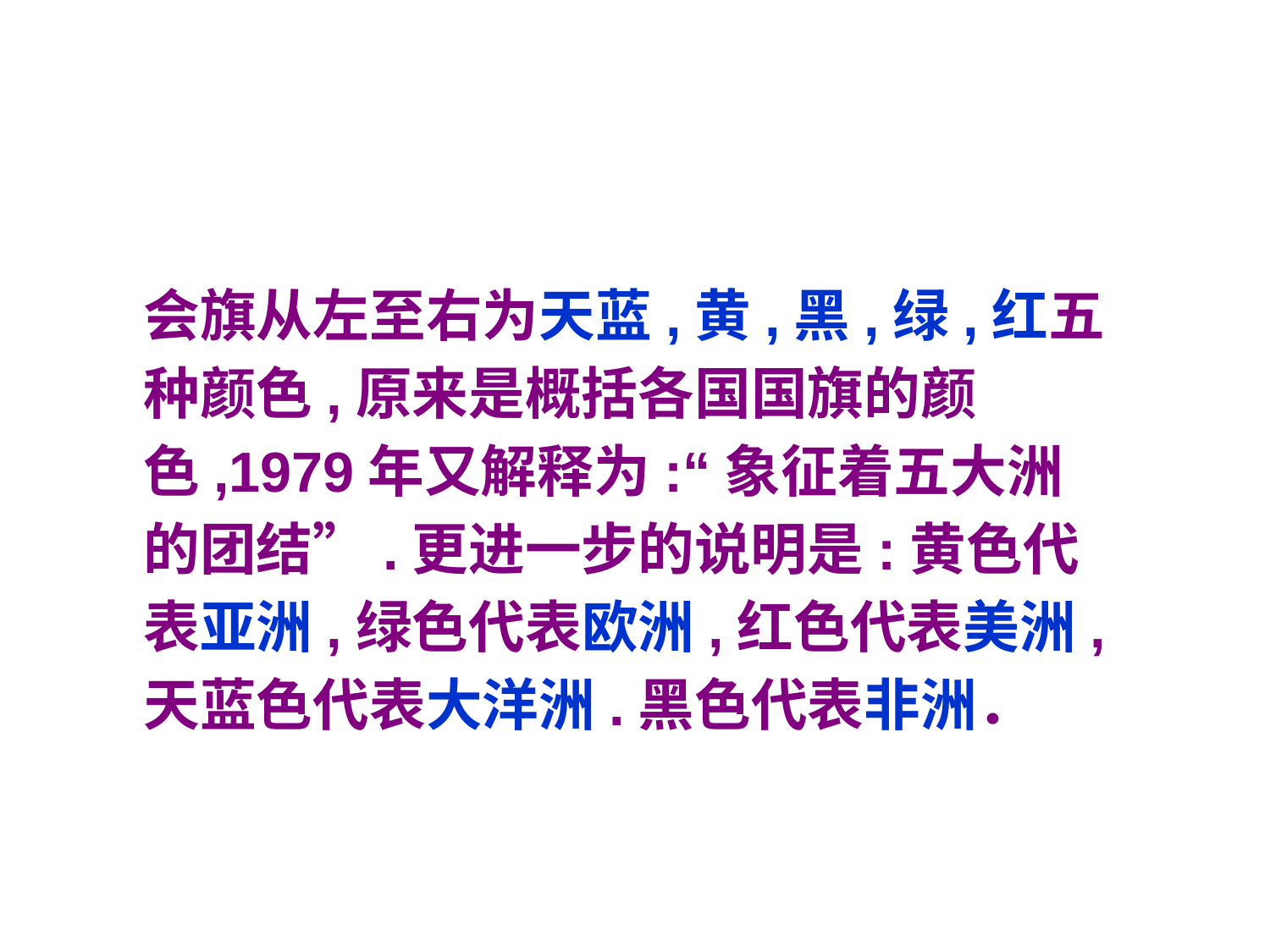

会旗从左至右为天蓝,黄,黑,绿,红五种颜色,原来是概括各国国旗的颜色,1979年又解释为:“象征着五大洲的团结”.更进一步的说明是:黄色代表亚洲,绿色代表欧洲,红色代表美洲,天蓝色代表大洋洲.黑色代表非洲．